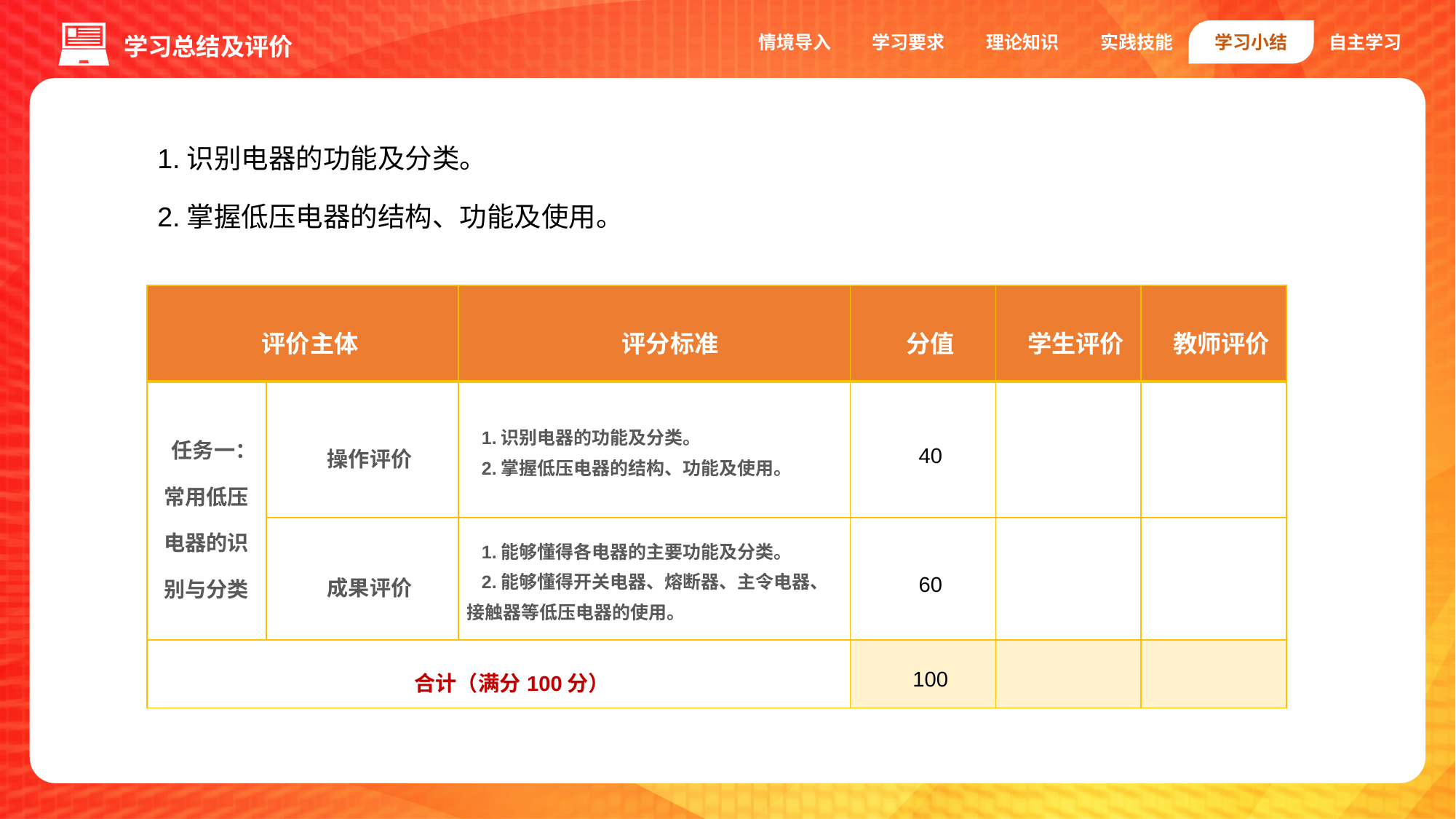

情境导入
学习要求
理论知识
实践技能
学习小结
自主学习

学习总结及评价
1.识别电器的功能及分类。
2.掌握低压电器的结构、功能及使用。
| 评价主体 |  | 评分标准 | 分值 | 学生评价 | 教师评价 |
| --- | --- | --- | --- | --- | --- |
| 任务一：常用低压电器的识别与分类 | 操作评价 | 1.识别电器的功能及分类。 2.掌握低压电器的结构、功能及使用。 | 40 |  |  |
|  | 成果评价 | 1.能够懂得各电器的主要功能及分类。 2.能够懂得开关电器、熔断器、主令电器、接触器等低压电器的使用。 | 60 |  |  |
| 合计（满分100分） |  |  | 100 |  |  |